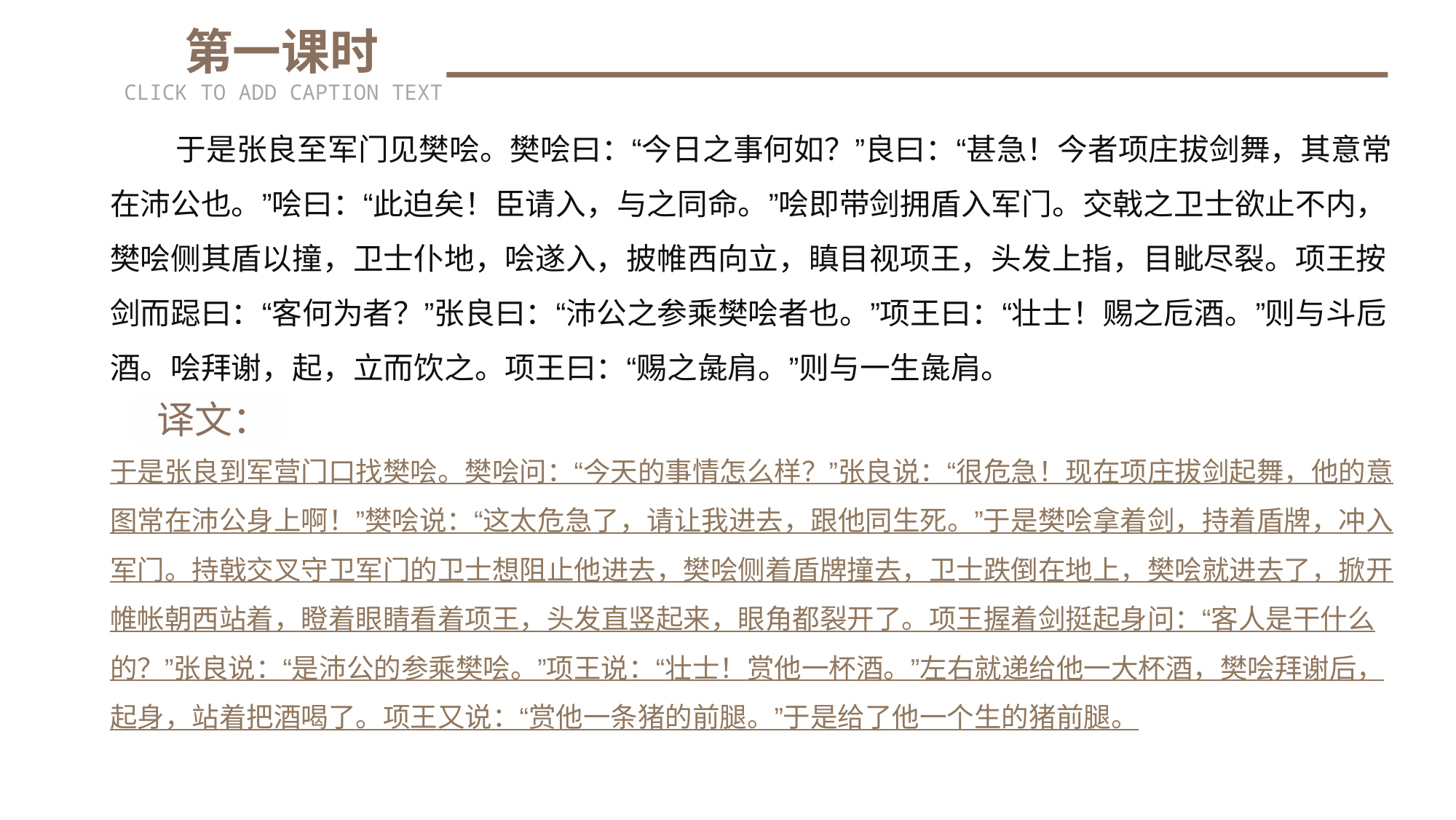

第一课时

CLICK TO ADD CAPTION TEXT
       于是张良至军门见樊哙。樊哙曰：“今日之事何如？”良曰：“甚急！今者项庄拔剑舞，其意常在沛公也。”哙曰：“此迫矣！臣请入，与之同命。”哙即带剑拥盾入军门。交戟之卫士欲止不内，樊哙侧其盾以撞，卫士仆地，哙遂入，披帷西向立，瞋目视项王，头发上指，目眦尽裂。项王按剑而跽曰：“客何为者？”张良曰：“沛公之参乘樊哙者也。”项王曰：“壮士！赐之卮酒。”则与斗卮酒。哙拜谢，起，立而饮之。项王曰：“赐之彘肩。”则与一生彘肩。
 译文：
于是张良到军营门口找樊哙。樊哙问：“今天的事情怎么样？”张良说：“很危急！现在项庄拔剑起舞，他的意图常在沛公身上啊！”樊哙说：“这太危急了，请让我进去，跟他同生死。”于是樊哙拿着剑，持着盾牌，冲入军门。持戟交叉守卫军门的卫士想阻止他进去，樊哙侧着盾牌撞去，卫士跌倒在地上，樊哙就进去了，掀开帷帐朝西站着，瞪着眼睛看着项王，头发直竖起来，眼角都裂开了。项王握着剑挺起身问：“客人是干什么的？”张良说：“是沛公的参乘樊哙。”项王说：“壮士！赏他一杯酒。”左右就递给他一大杯酒，樊哙拜谢后，起身，站着把酒喝了。项王又说：“赏他一条猪的前腿。”于是给了他一个生的猪前腿。